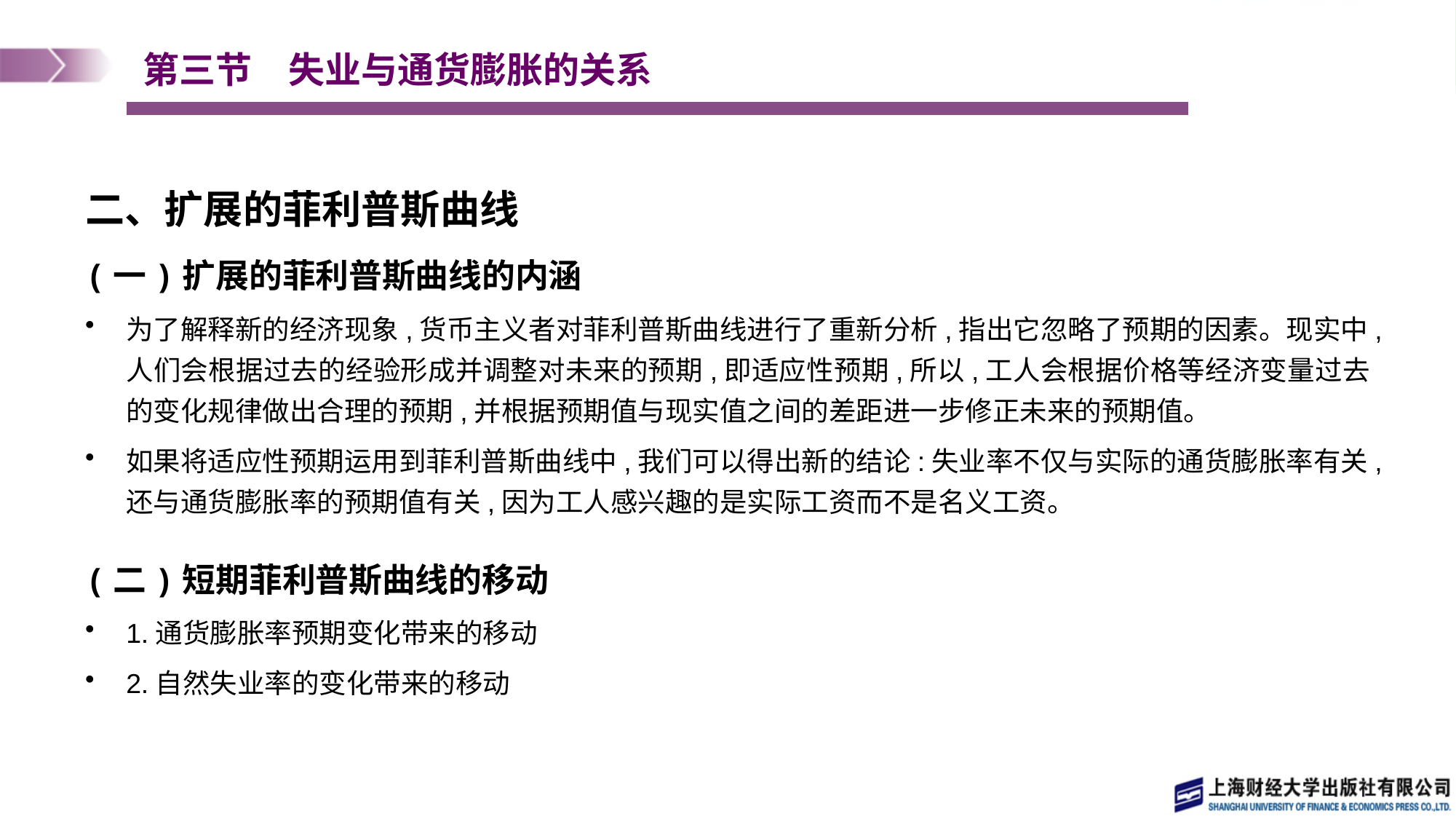

# 第三节　失业与通货膨胀的关系
二、扩展的菲利普斯曲线
(一)扩展的菲利普斯曲线的内涵
为了解释新的经济现象,货币主义者对菲利普斯曲线进行了重新分析,指出它忽略了预期的因素。现实中,人们会根据过去的经验形成并调整对未来的预期,即适应性预期,所以,工人会根据价格等经济变量过去的变化规律做出合理的预期,并根据预期值与现实值之间的差距进一步修正未来的预期值。
如果将适应性预期运用到菲利普斯曲线中,我们可以得出新的结论:失业率不仅与实际的通货膨胀率有关,还与通货膨胀率的预期值有关,因为工人感兴趣的是实际工资而不是名义工资。
(二)短期菲利普斯曲线的移动
1.通货膨胀率预期变化带来的移动
2.自然失业率的变化带来的移动